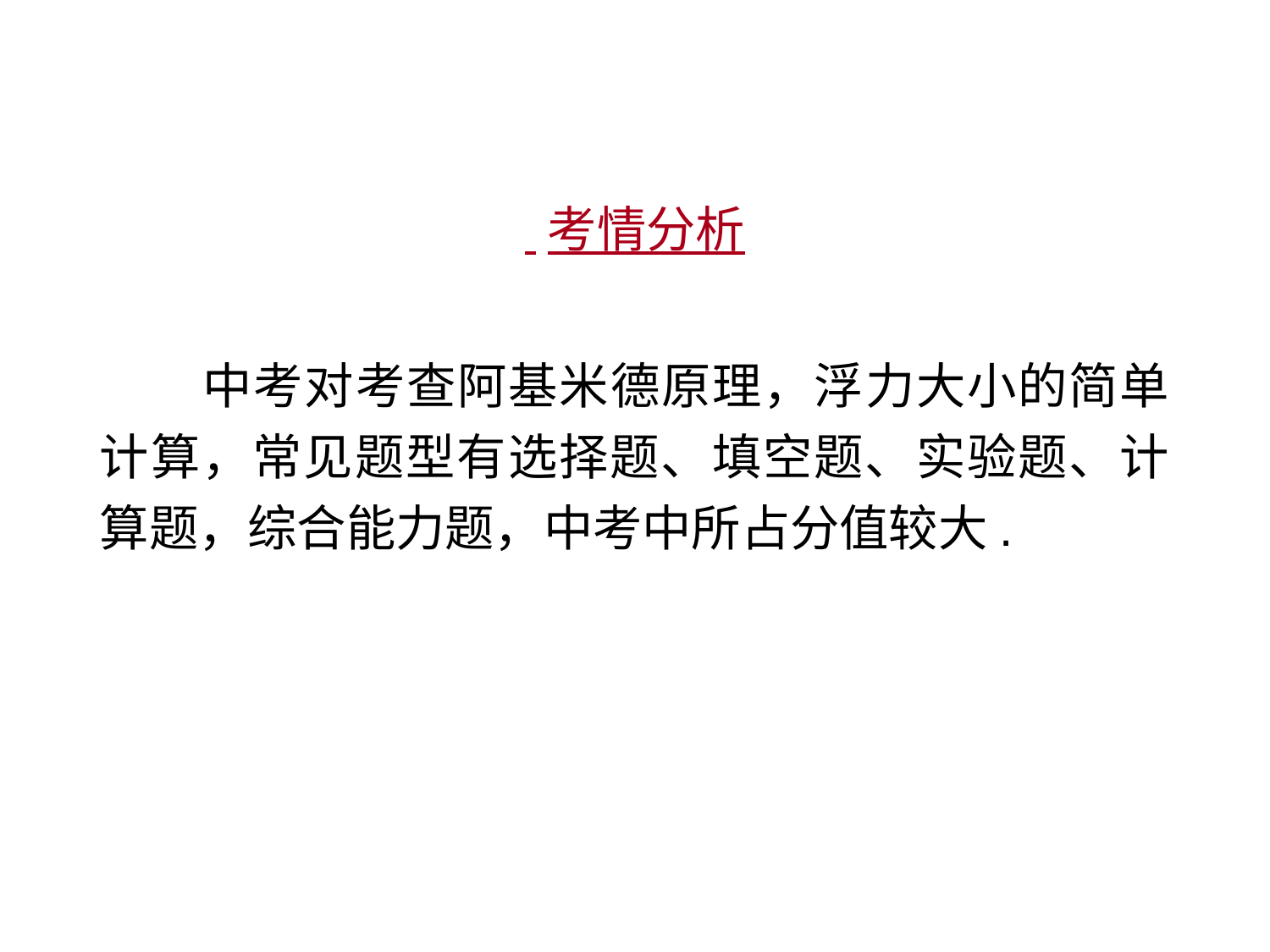

考情分析
中考对考查阿基米德原理，浮力大小的简单计算，常见题型有选择题、填空题、实验题、计算题，综合能力题，中考中所占分值较大.